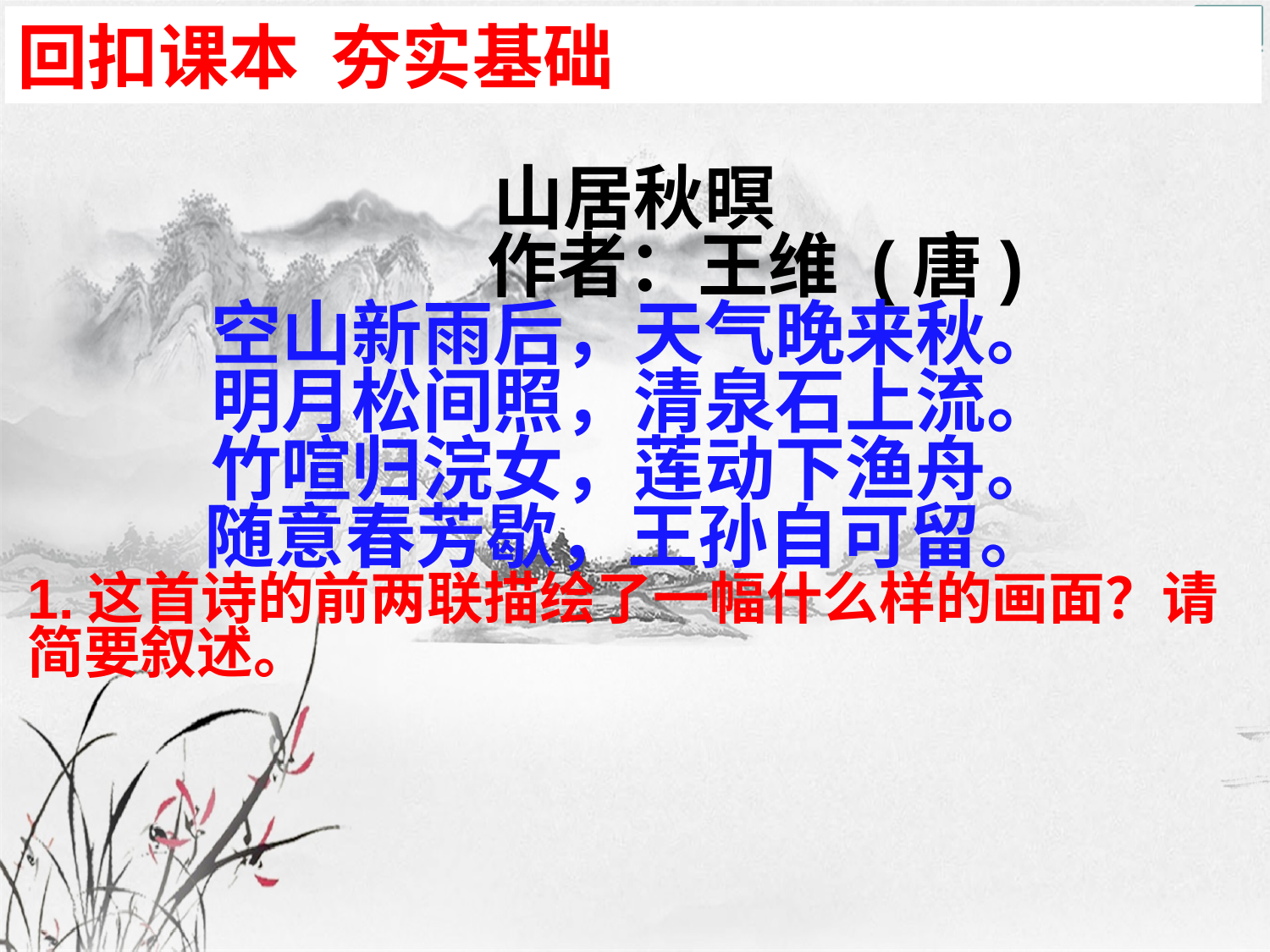

回扣课本  夯实基础

山居秋暝
              作者：王维 (唐)
空山新雨后，天气晚来秋。
明月松间照，清泉石上流。
竹喧归浣女，莲动下渔舟。
随意春芳歇，王孙自可留。
1.这首诗的前两联描绘了一幅什么样的画面？请简要叙述。